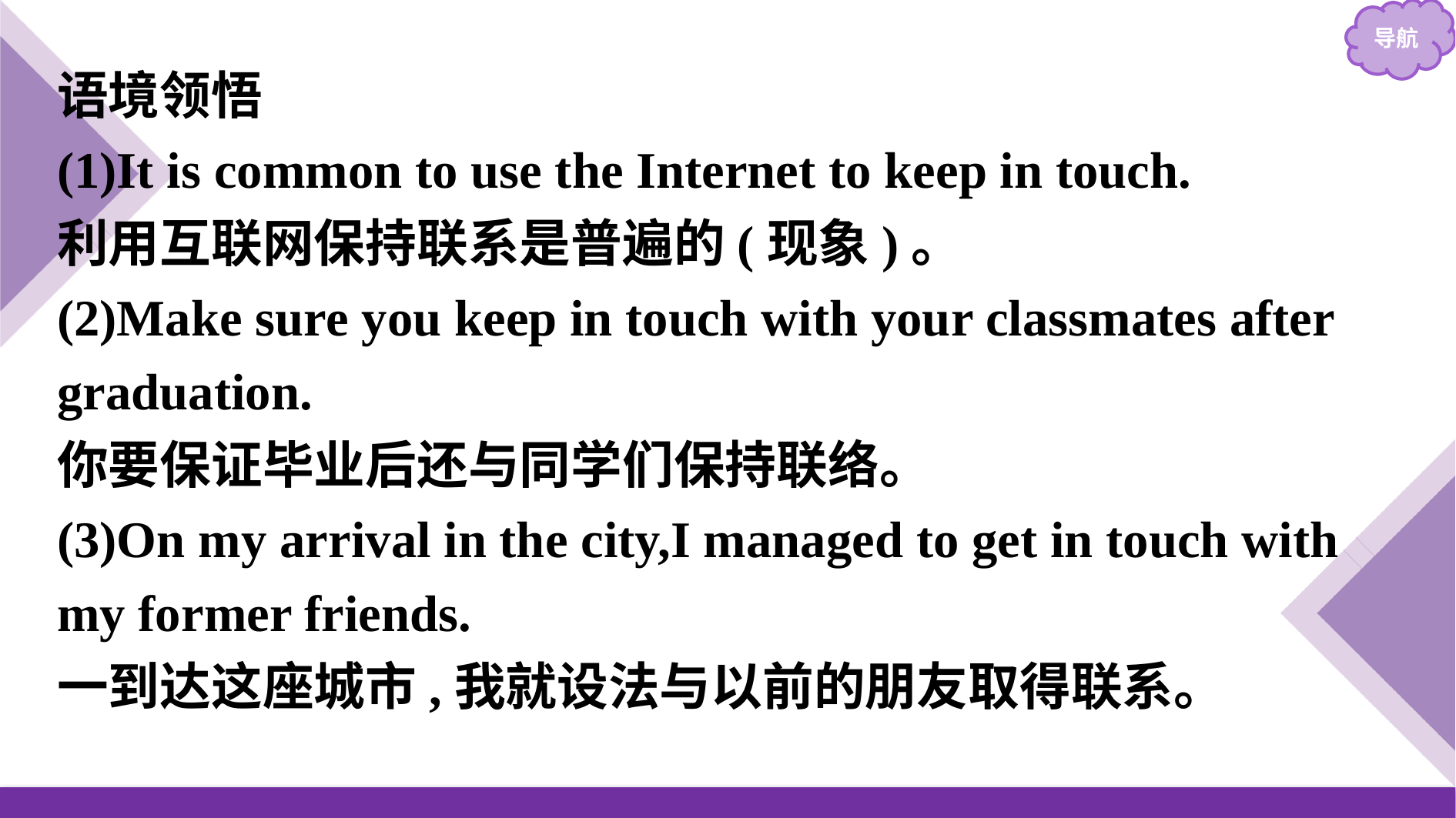

语境领悟
(1)It is common to use the Internet to keep in touch.
利用互联网保持联系是普遍的(现象)。
(2)Make sure you keep in touch with your classmates after graduation.
你要保证毕业后还与同学们保持联络。
(3)On my arrival in the city,I managed to get in touch with my former friends.
一到达这座城市,我就设法与以前的朋友取得联系。